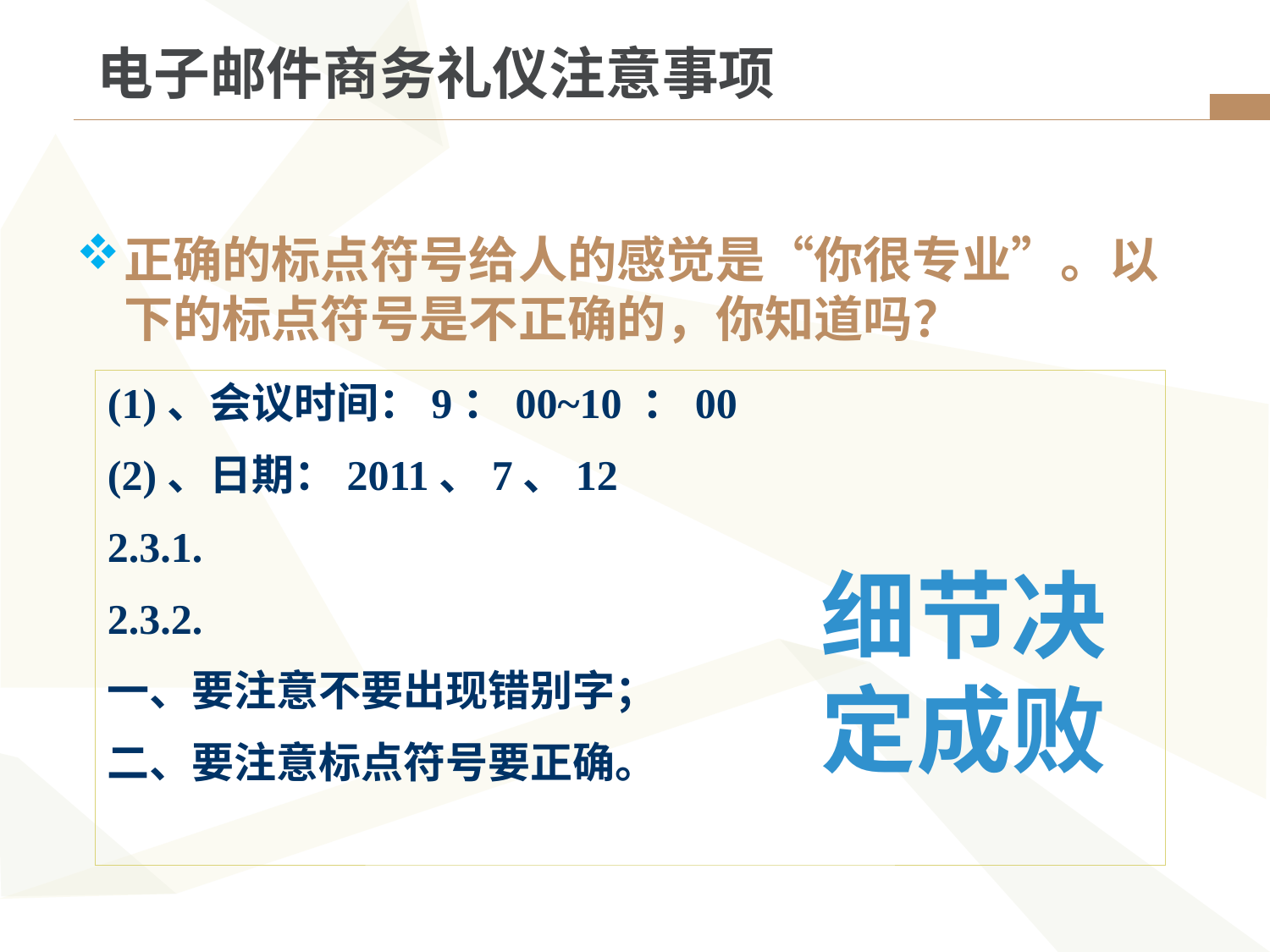

电子邮件商务礼仪注意事项
正确的标点符号给人的感觉是“你很专业”。以下的标点符号是不正确的，你知道吗？
(1)、会议时间：9：00~10 ：00
(2)、日期：2011、7、12
2.3.1.
2.3.2.
一、要注意不要出现错别字；
二、要注意标点符号要正确。

细节决
定成败